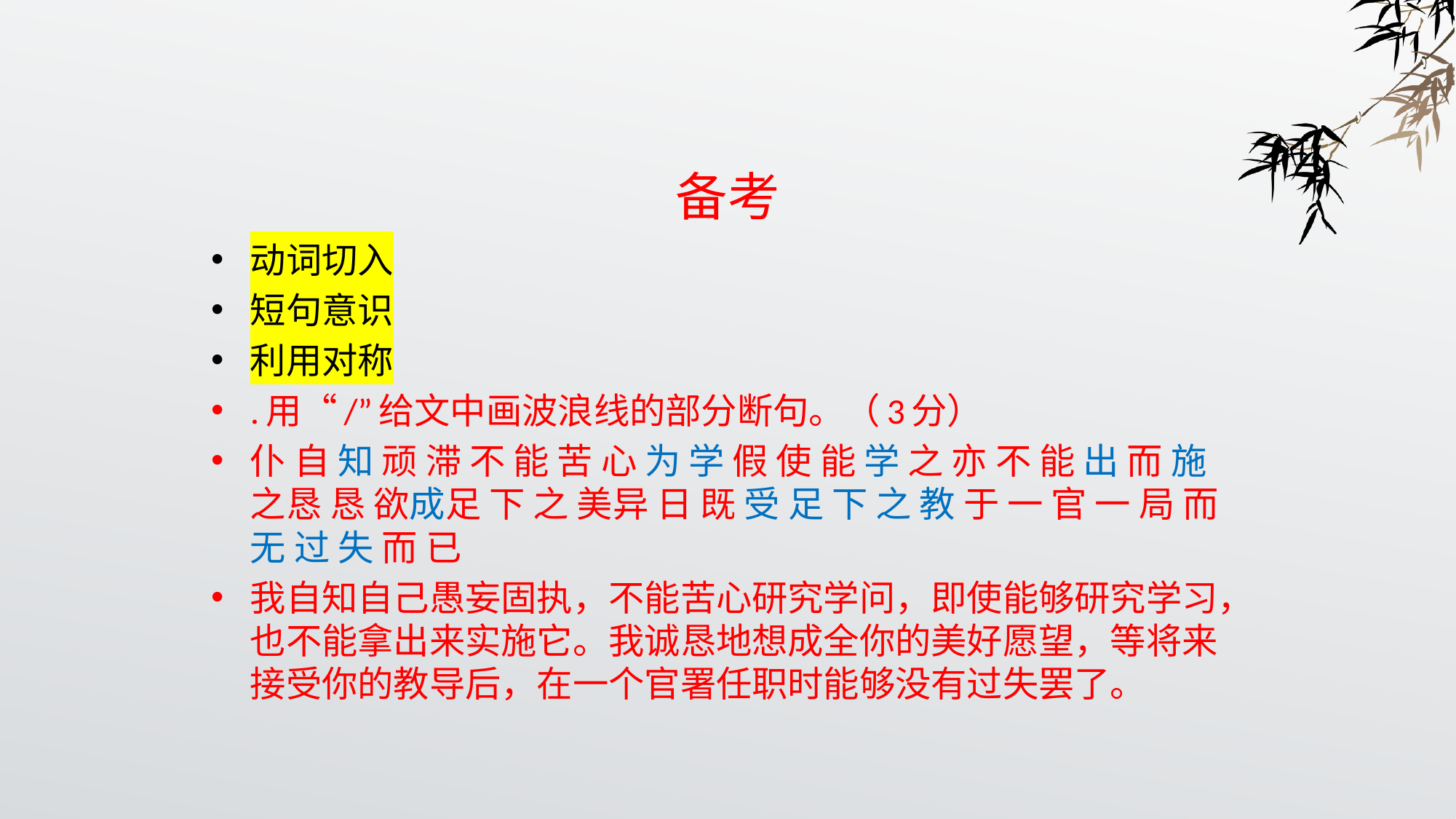

# 备考
动词切入
短句意识
利用对称
.用“/”给文中画波浪线的部分断句。（3分）
仆 自 知 顽 滞 不 能 苦 心 为 学 假 使 能 学 之 亦 不 能 出 而 施 之恳 恳 欲成足 下 之 美异 日 既 受 足 下 之 教 于 一 官 一 局 而 无 过 失 而 已
我自知自己愚妄固执，不能苦心研究学问，即使能够研究学习，也不能拿出来实施它。我诚恳地想成全你的美好愿望，等将来接受你的教导后，在一个官署任职时能够没有过失罢了。